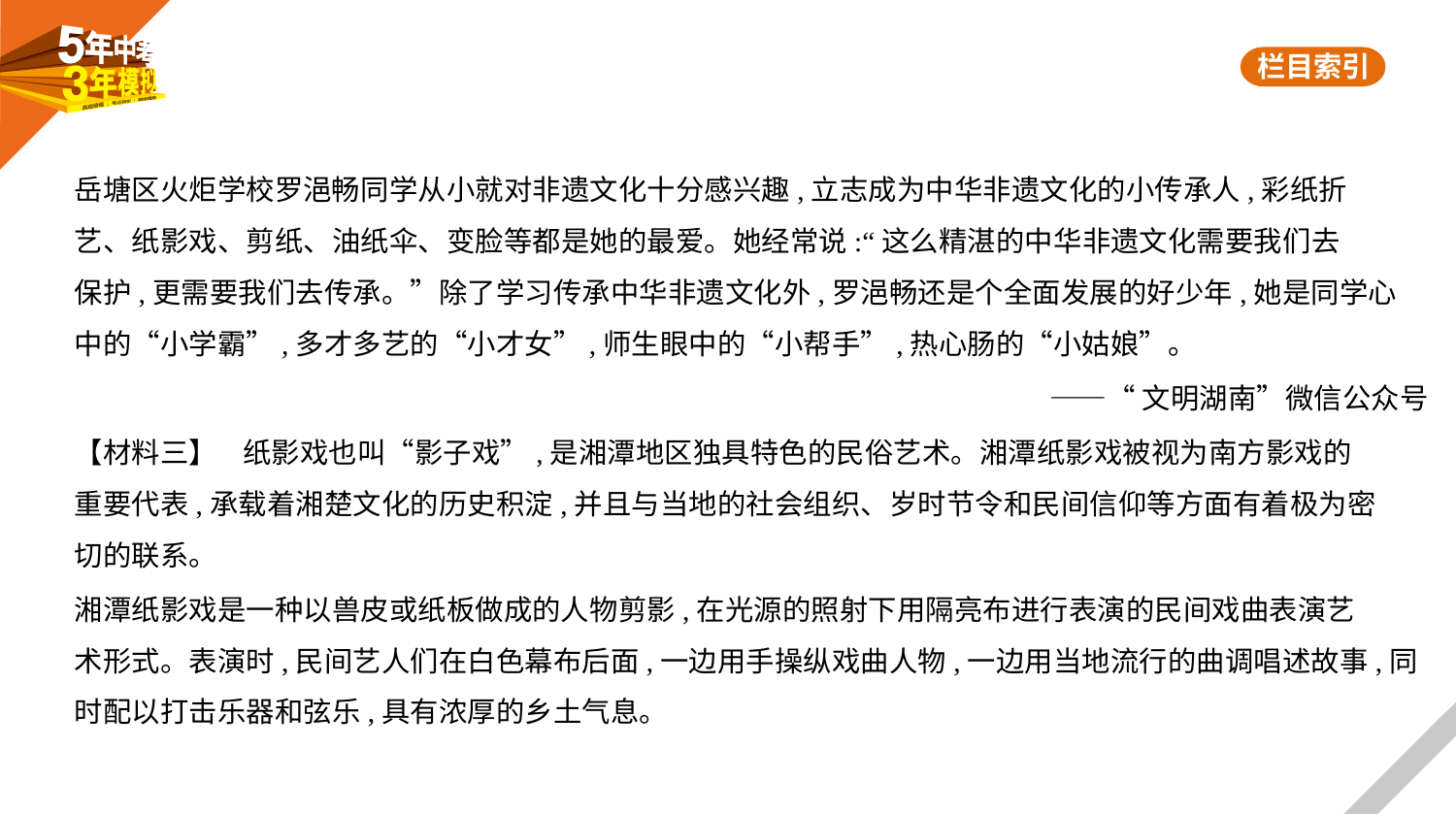

岳塘区火炬学校罗浥畅同学从小就对非遗文化十分感兴趣,立志成为中华非遗文化的小传承人,彩纸折
艺、纸影戏、剪纸、油纸伞、变脸等都是她的最爱。她经常说:“这么精湛的中华非遗文化需要我们去
保护,更需要我们去传承。”除了学习传承中华非遗文化外,罗浥畅还是个全面发展的好少年,她是同学心
中的“小学霸”,多才多艺的“小才女”,师生眼中的“小帮手”,热心肠的“小姑娘”。
——“文明湖南”微信公众号
【材料三】    纸影戏也叫“影子戏”,是湘潭地区独具特色的民俗艺术。湘潭纸影戏被视为南方影戏的
重要代表,承载着湘楚文化的历史积淀,并且与当地的社会组织、岁时节令和民间信仰等方面有着极为密
切的联系。
湘潭纸影戏是一种以兽皮或纸板做成的人物剪影,在光源的照射下用隔亮布进行表演的民间戏曲表演艺
术形式。表演时,民间艺人们在白色幕布后面,一边用手操纵戏曲人物,一边用当地流行的曲调唱述故事,同
时配以打击乐器和弦乐,具有浓厚的乡土气息。